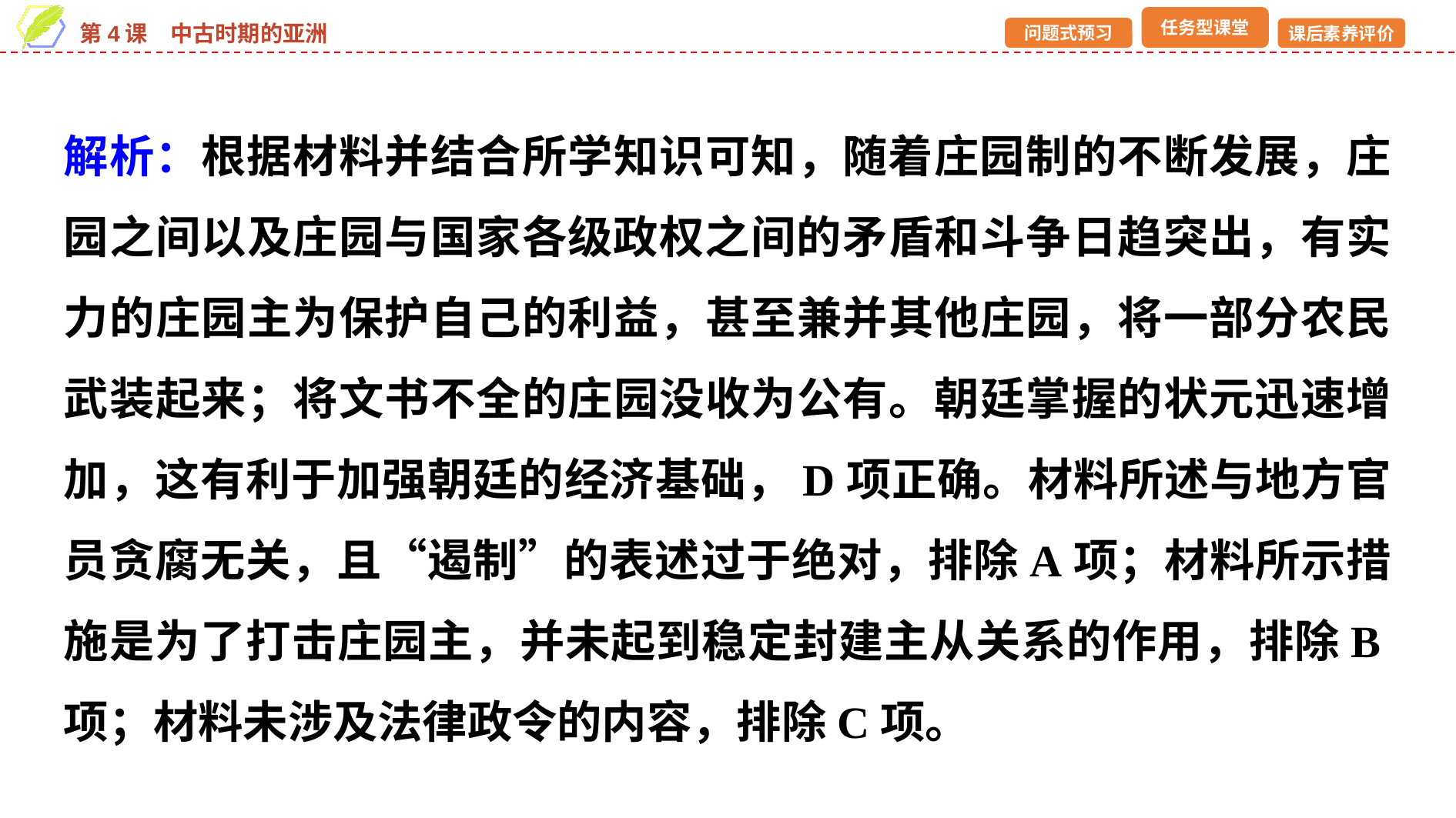

解析：根据材料并结合所学知识可知，随着庄园制的不断发展，庄园之间以及庄园与国家各级政权之间的矛盾和斗争日趋突出，有实力的庄园主为保护自己的利益，甚至兼并其他庄园，将一部分农民武装起来；将文书不全的庄园没收为公有。朝廷掌握的状元迅速增加，这有利于加强朝廷的经济基础，D项正确。材料所述与地方官员贪腐无关，且“遏制”的表述过于绝对，排除A项；材料所示措施是为了打击庄园主，并未起到稳定封建主从关系的作用，排除B项；材料未涉及法律政令的内容，排除C项。